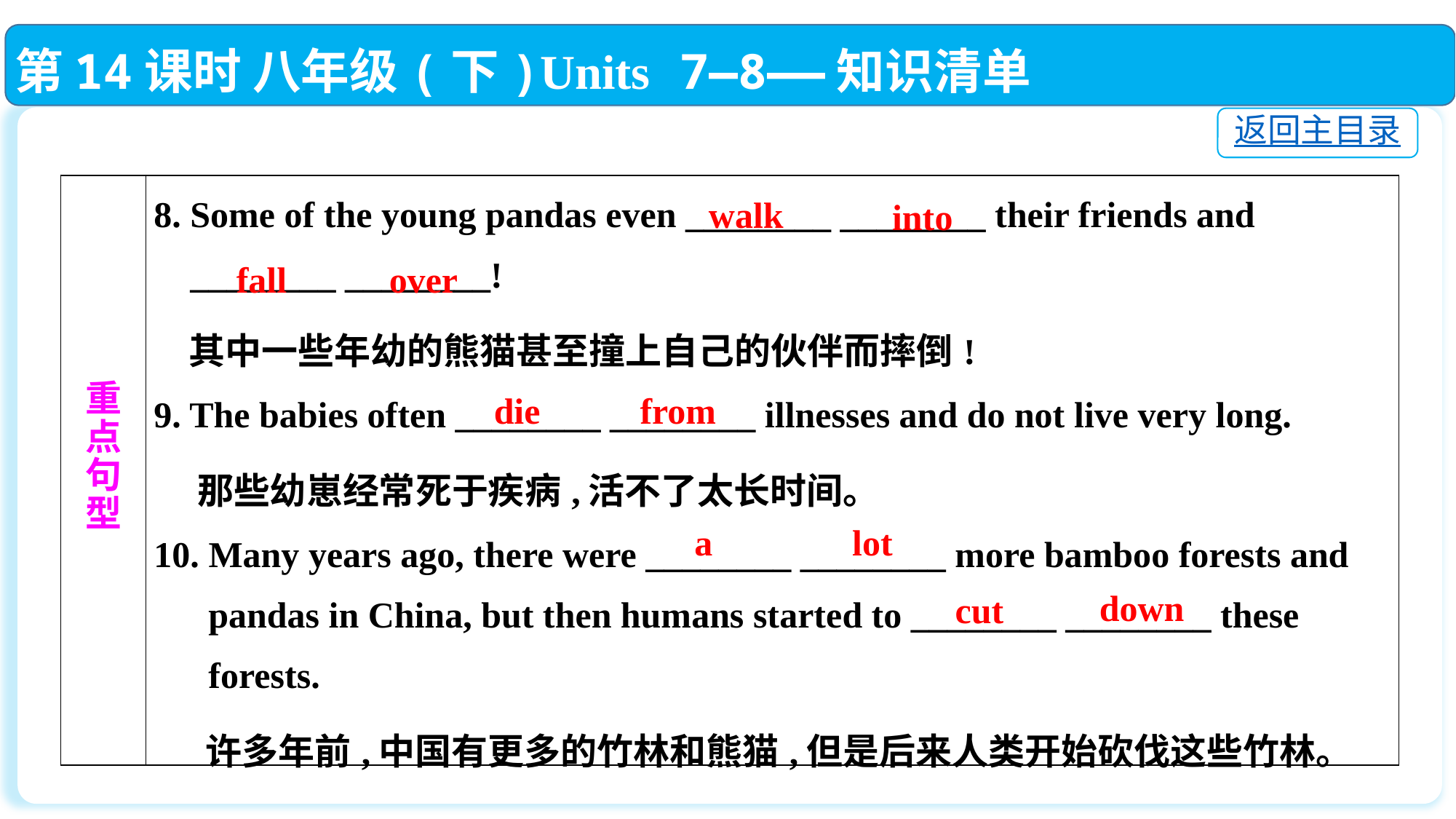

第14课时 八年级(下)Units 7—8——知识清单

返回主目录
| 重 点 句 型 | 8. Some of the young pandas even \_\_\_\_\_\_\_\_ \_\_\_\_\_\_\_\_ their friends and \_\_\_\_\_\_\_\_ \_\_\_\_\_\_\_\_! 其中一些年幼的熊猫甚至撞上自己的伙伴而摔倒! 9. The babies often \_\_\_\_\_\_\_\_ \_\_\_\_\_\_\_\_ illnesses and do not live very long. 那些幼崽经常死于疾病,活不了太长时间。 10. Many years ago, there were \_\_\_\_\_\_\_\_ \_\_\_\_\_\_\_\_ more bamboo forests and pandas in China, but then humans started to \_\_\_\_\_\_\_\_ \_\_\_\_\_\_\_\_ these forests. 许多年前,中国有更多的竹林和熊猫,但是后来人类开始砍伐这些竹林。 |
| --- | --- |
walk
into
fall
over

die
from
a
lot
down
cut